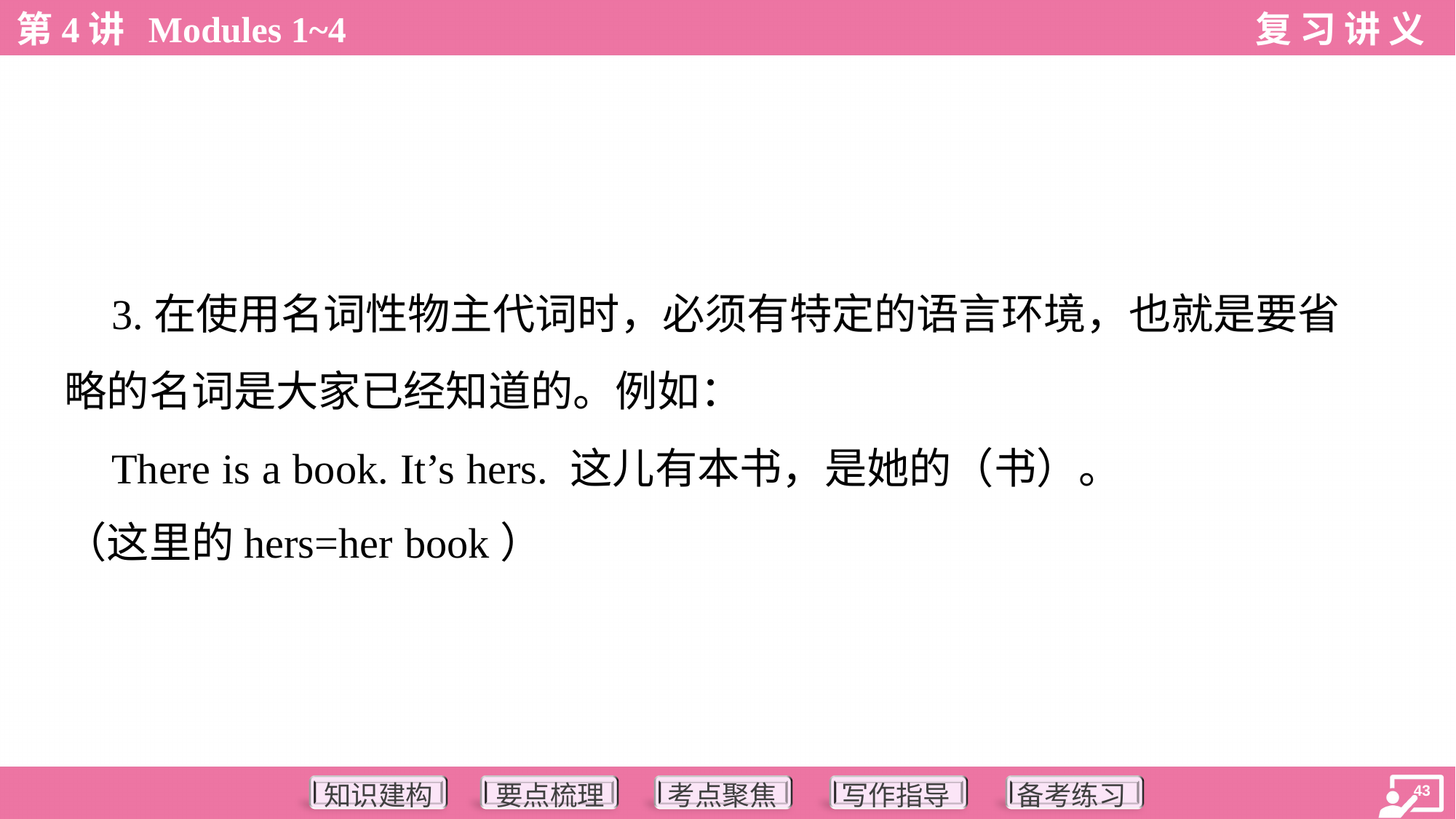

3.在使用名词性物主代词时，必须有特定的语言环境，也就是要省
略的名词是大家已经知道的。例如：
    There is a book. It’s hers. 这儿有本书，是她的（书）。
（这里的hers=her book）